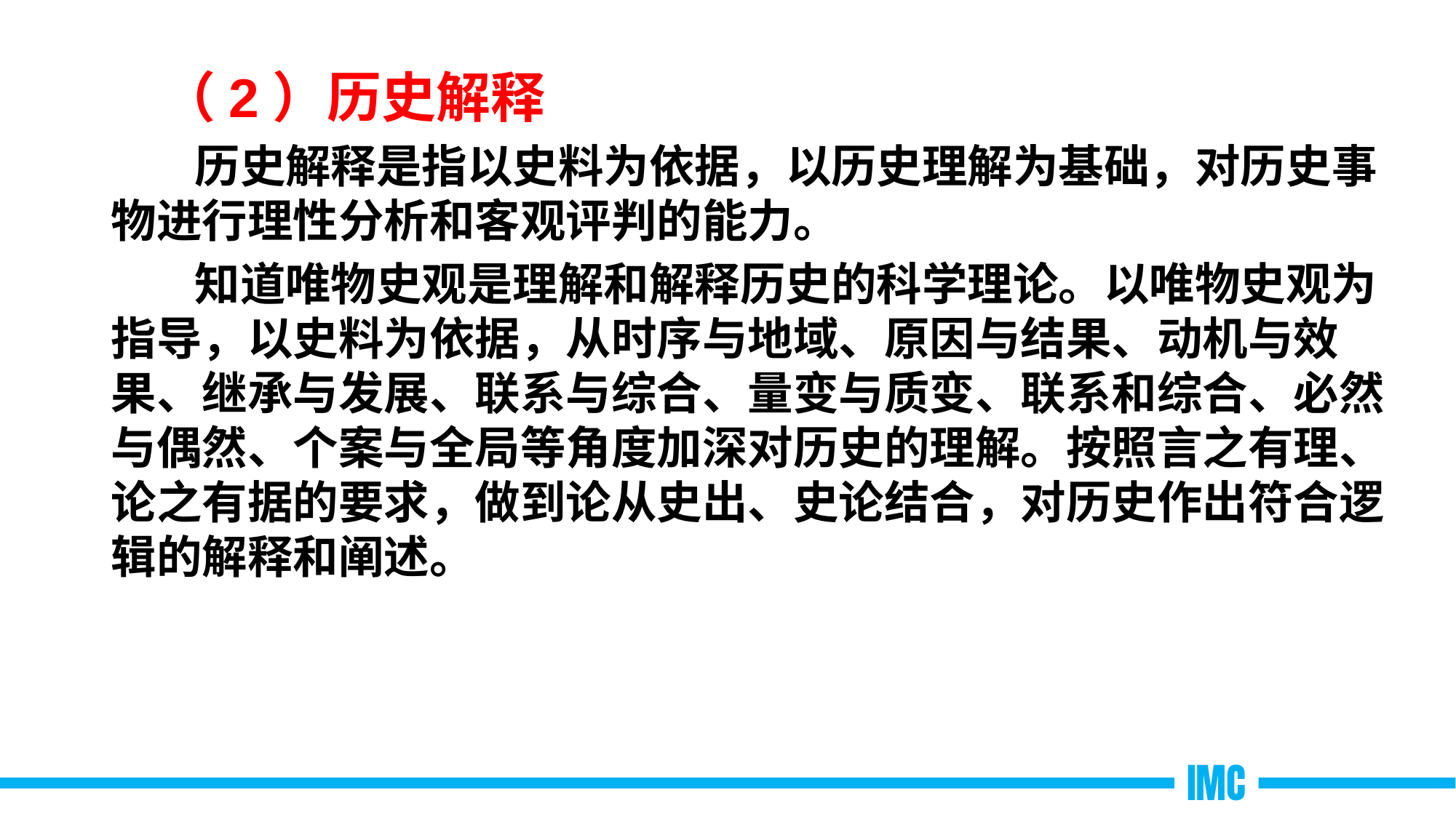

#
   （2）历史解释
       历史解释是指以史料为依据，以历史理解为基础，对历史事物进行理性分析和客观评判的能力。
       知道唯物史观是理解和解释历史的科学理论。以唯物史观为指导，以史料为依据，从时序与地域、原因与结果、动机与效果、继承与发展、联系与综合、量变与质变、联系和综合、必然与偶然、个案与全局等角度加深对历史的理解。按照言之有理、论之有据的要求，做到论从史出、史论结合，对历史作出符合逻辑的解释和阐述。